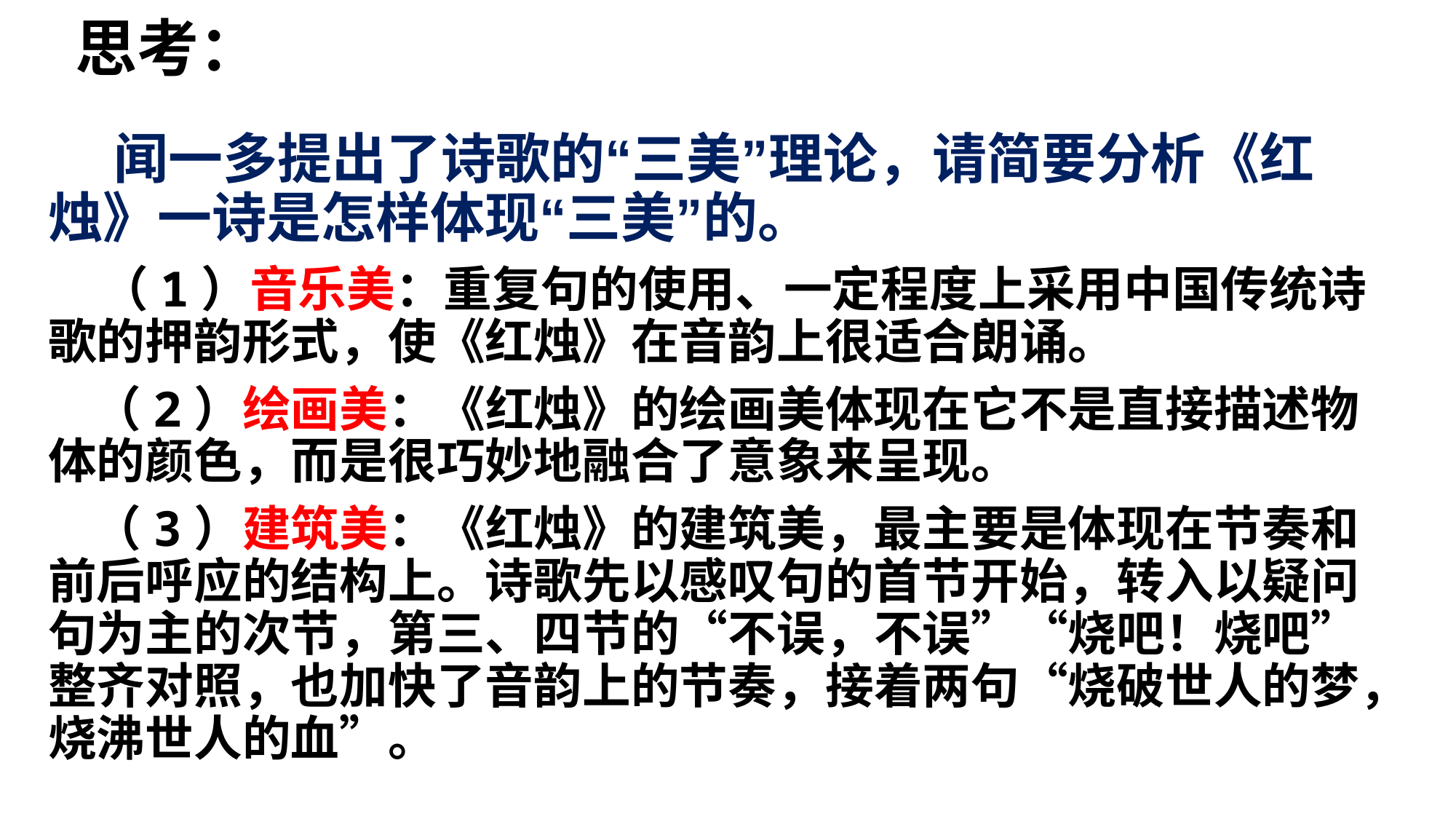

# 思考：
    闻一多提出了诗歌的“三美”理论，请简要分析《红烛》一诗是怎样体现“三美”的。
   （1）音乐美：重复句的使用、一定程度上采用中国传统诗歌的押韵形式，使《红烛》在音韵上很适合朗诵。
   （2）绘画美：《红烛》的绘画美体现在它不是直接描述物体的颜色，而是很巧妙地融合了意象来呈现。
   （3）建筑美：《红烛》的建筑美，最主要是体现在节奏和前后呼应的结构上。诗歌先以感叹句的首节开始，转入以疑问句为主的次节，第三、四节的“不误，不误”“烧吧！烧吧”整齐对照，也加快了音韵上的节奏，接着两句“烧破世人的梦，烧沸世人的血”。